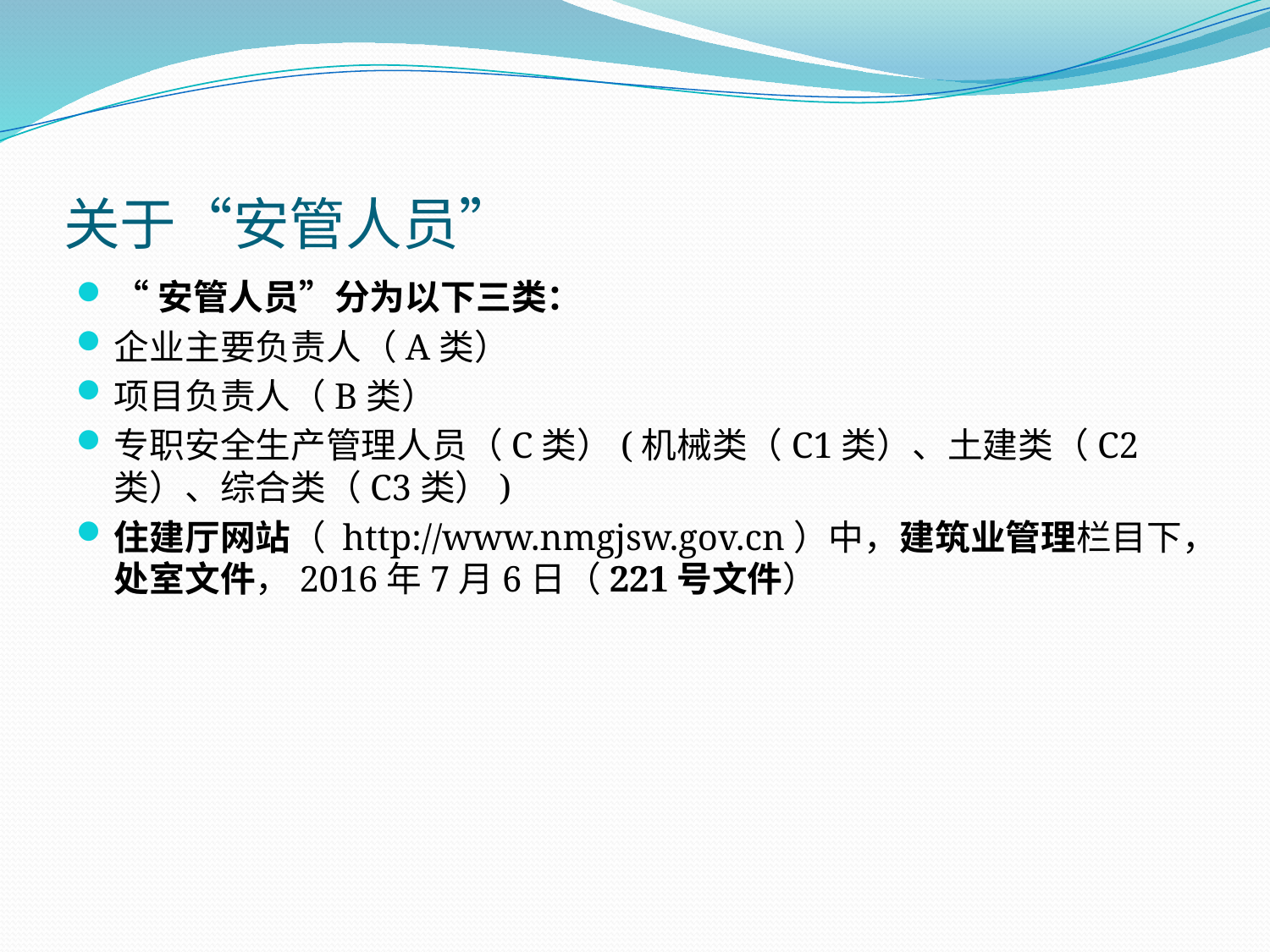

# 关于“安管人员”
“安管人员”分为以下三类：
企业主要负责人（A类）
项目负责人（B类）
专职安全生产管理人员（C类）(机械类（C1类）、土建类（C2类）、综合类（C3类）)
住建厅网站（ http://www.nmgjsw.gov.cn）中，建筑业管理栏目下，处室文件，2016年7月6日（221号文件）